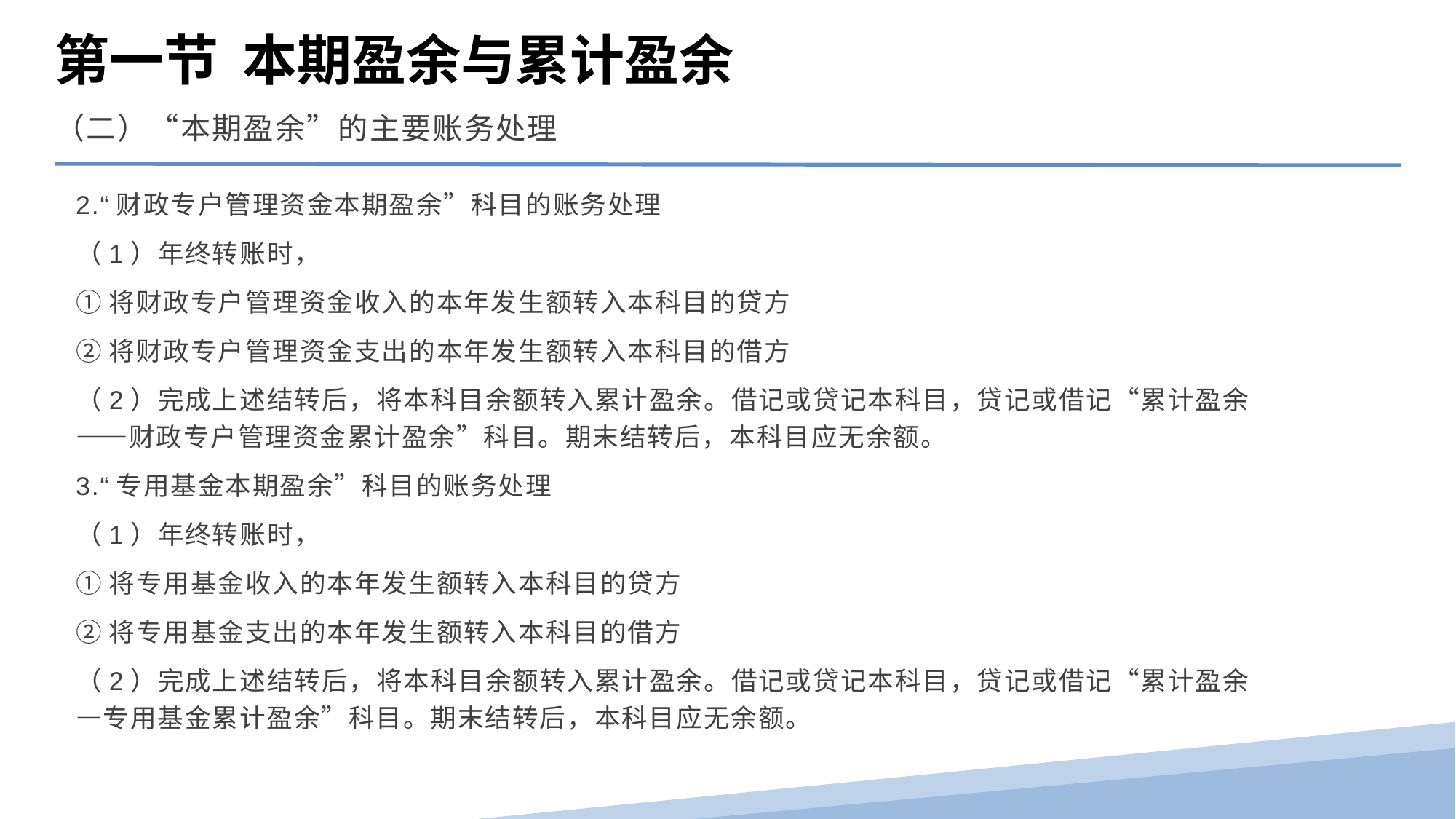

第一节  本期盈余与累计盈余
（二）“本期盈余”的主要账务处理
2.“财政专户管理资金本期盈余”科目的账务处理
（1）年终转账时，
①将财政专户管理资金收入的本年发生额转入本科目的贷方
②将财政专户管理资金支出的本年发生额转入本科目的借方
（2）完成上述结转后，将本科目余额转入累计盈余。借记或贷记本科目，贷记或借记“累计盈余——财政专户管理资金累计盈余”科目。期末结转后，本科目应无余额。
3.“专用基金本期盈余”科目的账务处理
（1）年终转账时，
①将专用基金收入的本年发生额转入本科目的贷方
②将专用基金支出的本年发生额转入本科目的借方
（2）完成上述结转后，将本科目余额转入累计盈余。借记或贷记本科目，贷记或借记“累计盈余—专用基金累计盈余”科目。期末结转后，本科目应无余额。